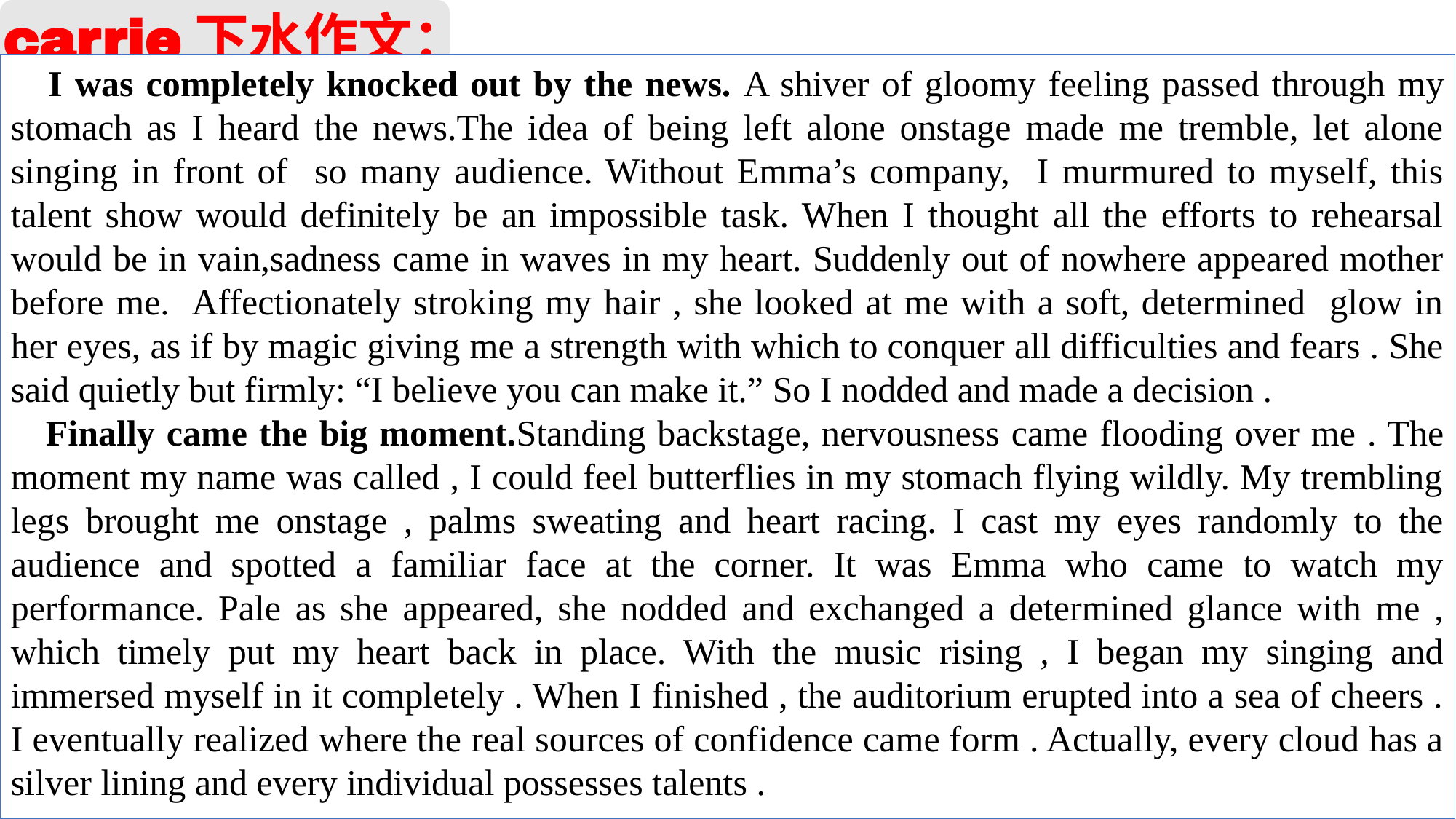

carrie下水作文：
   I was completely knocked out by the news. A shiver of gloomy feeling passed through my stomach as I heard the news.The idea of being left alone onstage made me tremble, let alone singing in front of  so many audience. Without Emma’s company,  I murmured to myself, this talent show would definitely be an impossible task. When I thought all the efforts to rehearsal would be in vain,sadness came in waves in my heart. Suddenly out of nowhere appeared mother before me.  Affectionately stroking my hair , she looked at me with a soft, determined  glow in her eyes, as if by magic giving me a strength with which to conquer all difficulties and fears . She said quietly but firmly: “I believe you can make it.” So I nodded and made a decision .
   Finally came the big moment.Standing backstage, nervousness came flooding over me . The moment my name was called , I could feel butterflies in my stomach flying wildly. My trembling legs brought me onstage , palms sweating and heart racing. I cast my eyes randomly to the audience and spotted a familiar face at the corner. It was Emma who came to watch my performance. Pale as she appeared, she nodded and exchanged a determined glance with me , which timely put my heart back in place. With the music rising , I began my singing and immersed myself in it completely . When I finished , the auditorium erupted into a sea of cheers . I eventually realized where the real sources of confidence came form . Actually, every cloud has a silver lining and every individual possesses talents .